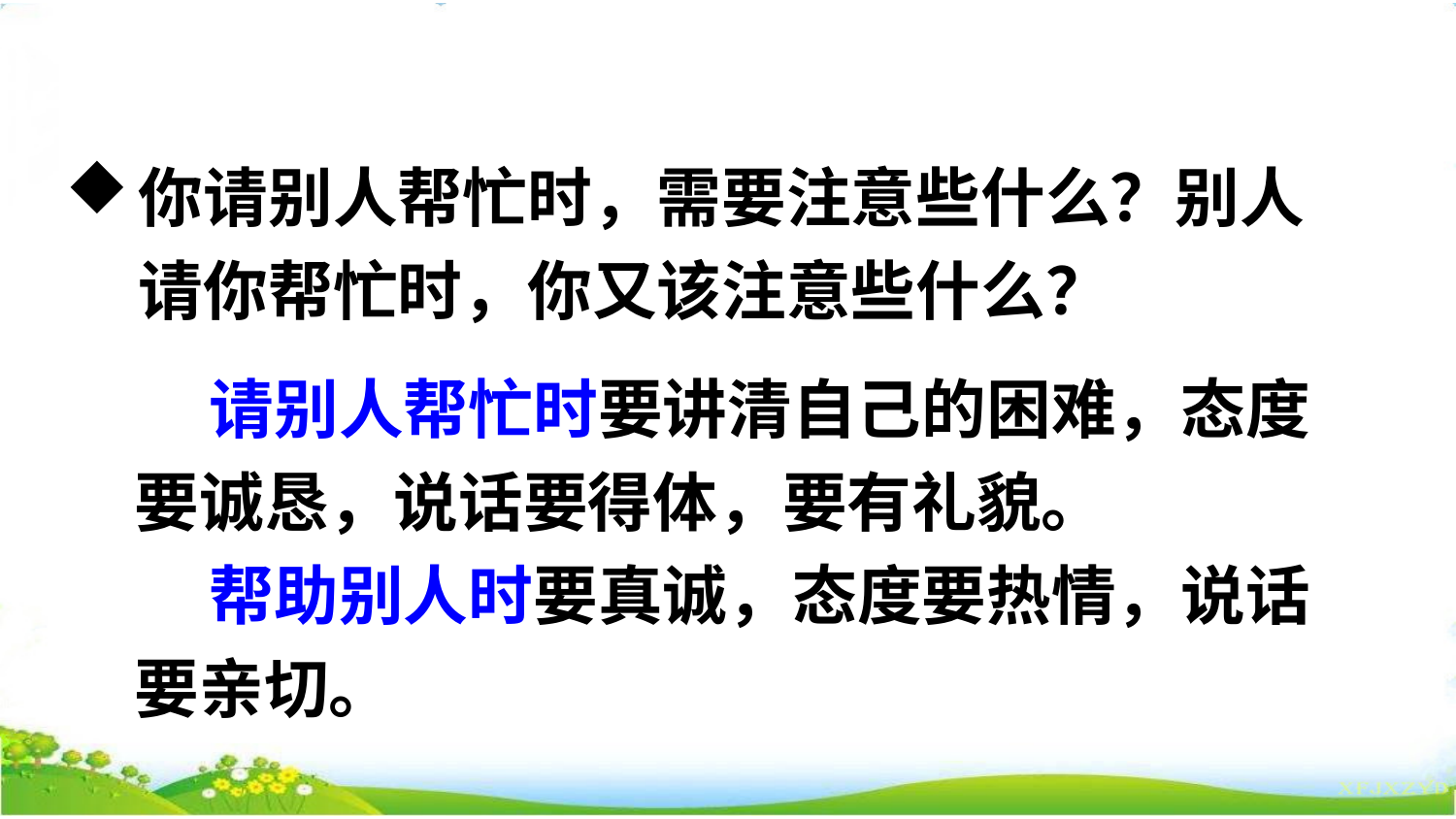

你请别人帮忙时，需要注意些什么？别人请你帮忙时，你又该注意些什么？
    请别人帮忙时要讲清自己的困难，态度要诚恳，说话要得体，要有礼貌。
    帮助别人时要真诚，态度要热情，说话要亲切。